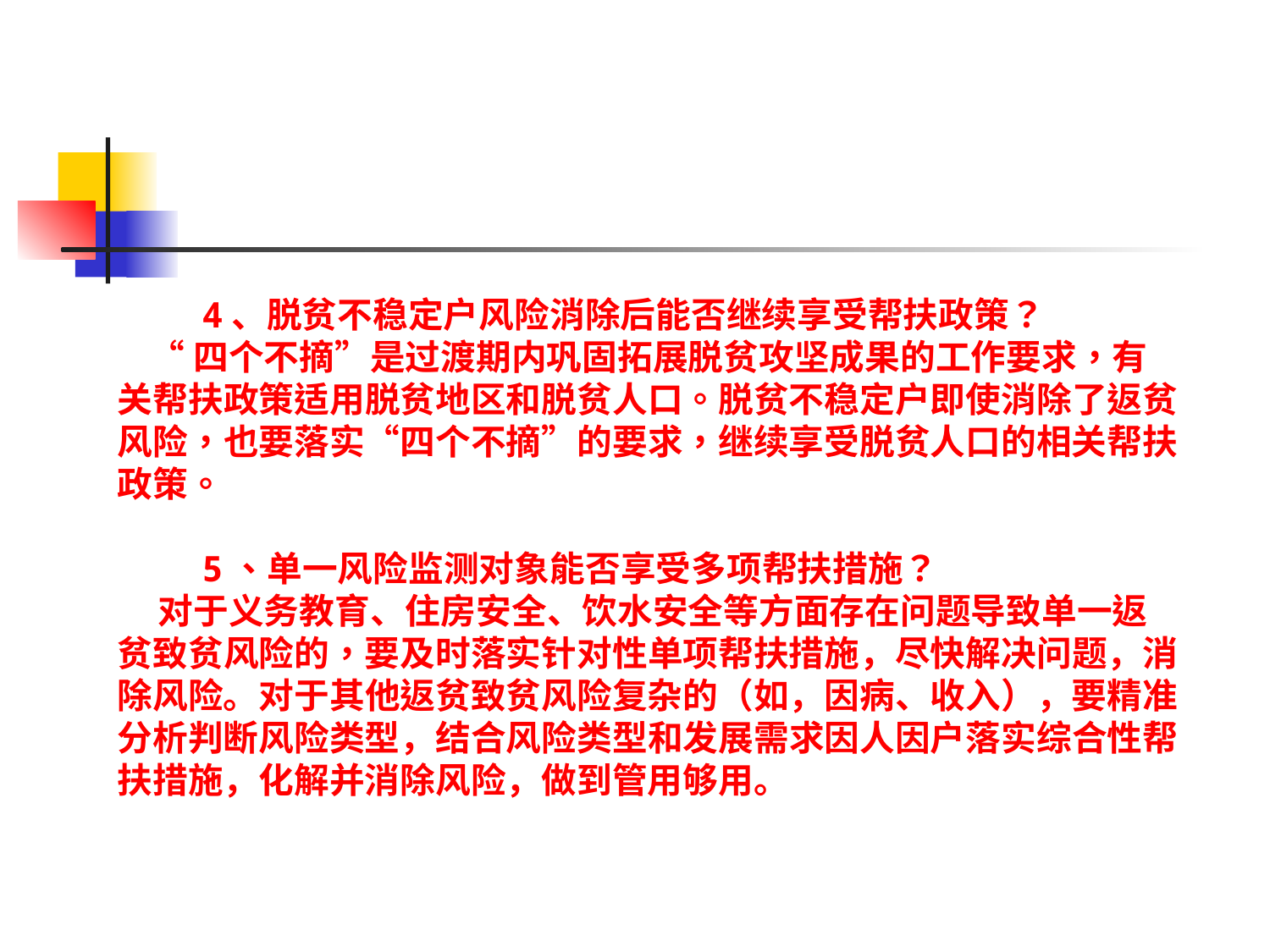

4、脱贫不稳定户风险消除后能否继续享受帮扶政策？
    “四个不摘”是过渡期内巩固拓展脱贫攻坚成果的工作要求，有关帮扶政策适用脱贫地区和脱贫人口。脱贫不稳定户即使消除了返贫风险，也要落实“四个不摘”的要求，继续享受脱贫人口的相关帮扶政策。

    5、单一风险监测对象能否享受多项帮扶措施？
    对于义务教育、住房安全、饮水安全等方面存在问题导致单一返贫致贫风险的，要及时落实针对性单项帮扶措施，尽快解决问题，消除风险。对于其他返贫致贫风险复杂的（如，因病、收入），要精准分析判断风险类型，结合风险类型和发展需求因人因户落实综合性帮扶措施，化解并消除风险，做到管用够用。